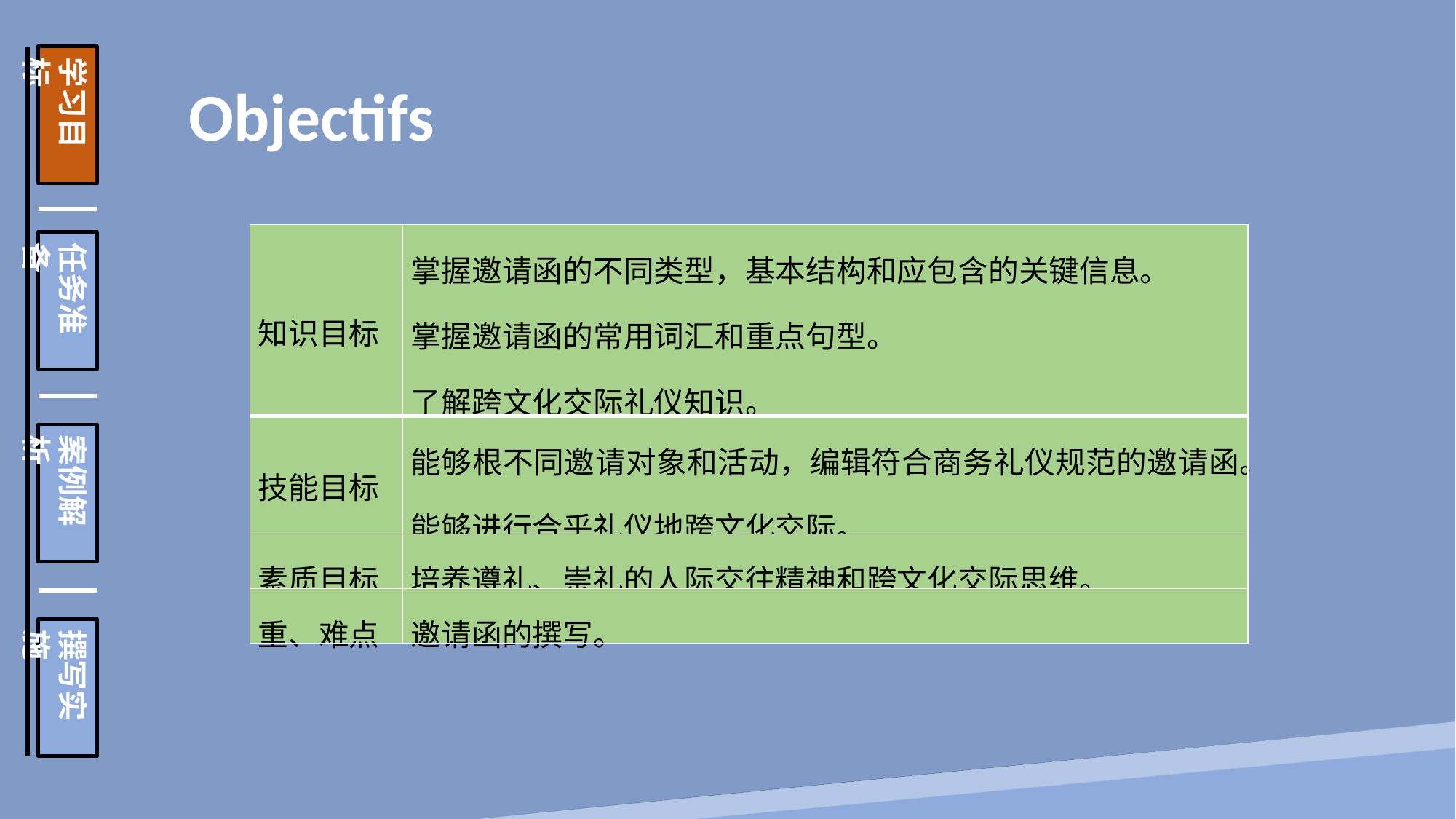

学习目标
任务准备
案例解析
撰写实施
Objectifs
| 知识目标 | 掌握邀请函的不同类型，基本结构和应包含的关键信息。 掌握邀请函的常用词汇和重点句型。 了解跨文化交际礼仪知识。 |
| --- | --- |
| 技能目标 | 能够根不同邀请对象和活动，编辑符合商务礼仪规范的邀请函。 能够进行合乎礼仪地跨文化交际。 |
| 素质目标 | 培养遵礼、崇礼的人际交往精神和跨文化交际思维。 |
| 重、难点 | 邀请函的撰写。 |